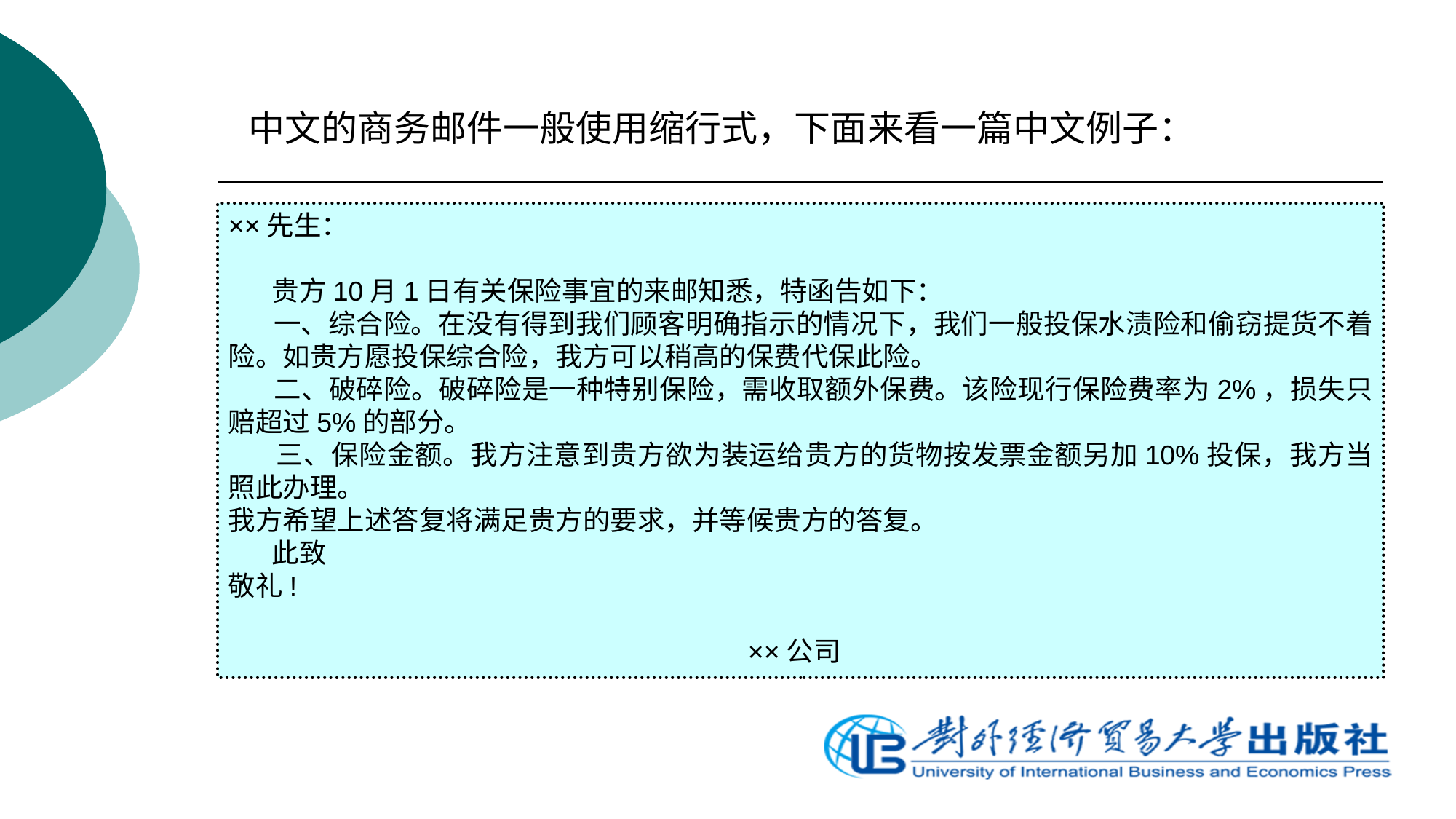

中文的商务邮件一般使用缩行式，下面来看一篇中文例子：
××先生：

      贵方10月1日有关保险事宜的来邮知悉，特函告如下：
      一、综合险。在没有得到我们顾客明确指示的情况下，我们一般投保水渍险和偷窃提货不着险。如贵方愿投保综合险，我方可以稍高的保费代保此险。
      二、破碎险。破碎险是一种特别保险，需收取额外保费。该险现行保险费率为2%，损失只赔超过5%的部分。
      三、保险金额。我方注意到贵方欲为装运给贵方的货物按发票金额另加10%投保，我方当照此办理。
我方希望上述答复将满足贵方的要求，并等候贵方的答复。
      此致
敬礼!

                                                                    ××公司